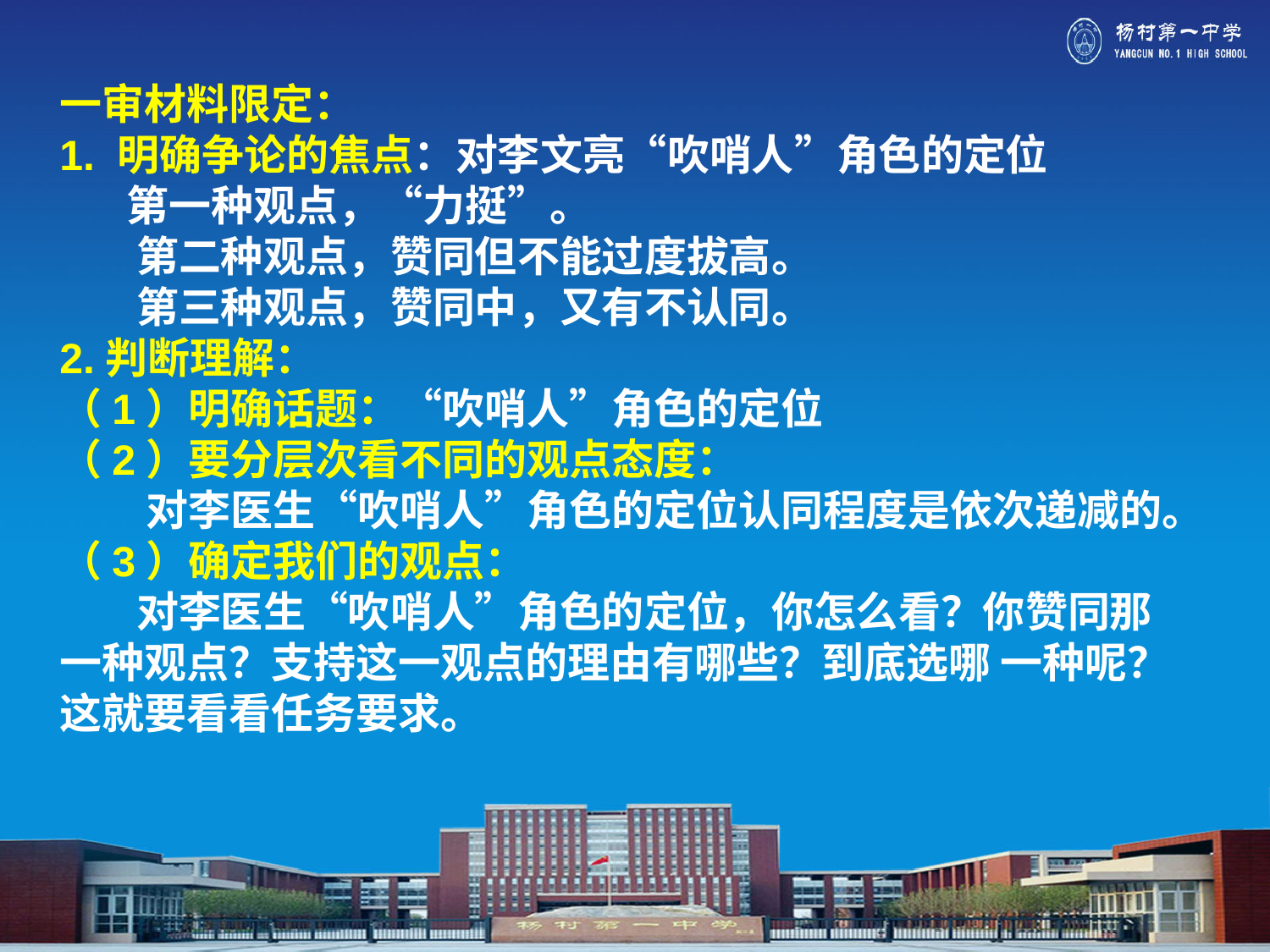

#

一审材料限定：
1. 明确争论的焦点：对李文亮“吹哨人”角色的定位
       第一种观点，“力挺”。
       第二种观点，赞同但不能过度拔高。
       第三种观点，赞同中，又有不认同。
2.判断理解：
（1）明确话题：“吹哨人”角色的定位
（2）要分层次看不同的观点态度：
        对李医生“吹哨人”角色的定位认同程度是依次递减的。
（3）确定我们的观点：
       对李医生“吹哨人”角色的定位，你怎么看？你赞同那一种观点？支持这一观点的理由有哪些？到底选哪 一种呢？这就要看看任务要求。